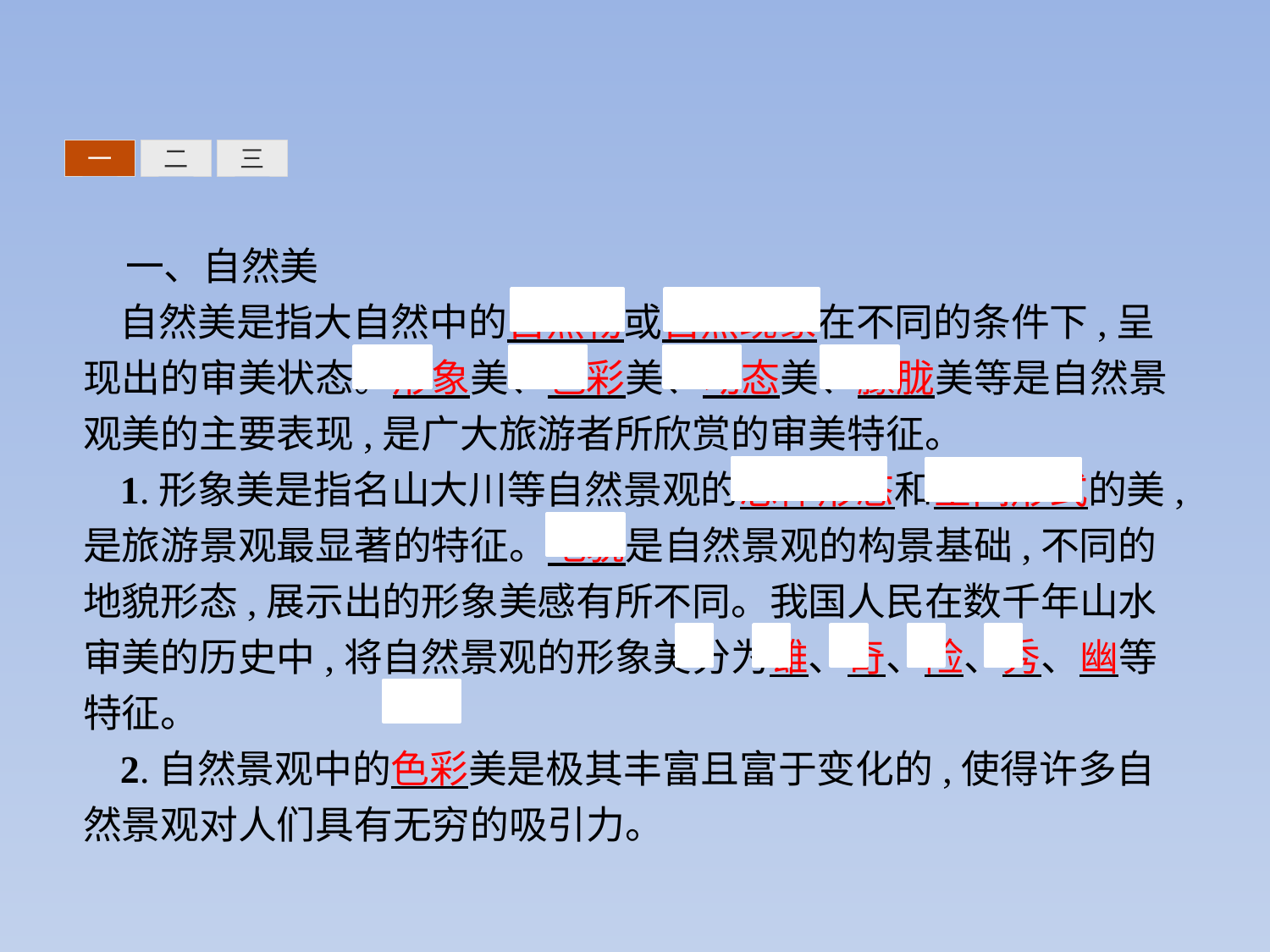

三
一
二
一、自然美
自然美是指大自然中的自然物或自然现象在不同的条件下,呈现出的审美状态。形象美、色彩美、动态美、朦胧美等是自然景观美的主要表现,是广大旅游者所欣赏的审美特征。
1.形象美是指名山大川等自然景观的总体形态和空间形式的美,是旅游景观最显著的特征。地貌是自然景观的构景基础,不同的地貌形态,展示出的形象美感有所不同。我国人民在数千年山水审美的历史中,将自然景观的形象美分为雄、奇、险、秀、幽等特征。
2.自然景观中的色彩美是极其丰富且富于变化的,使得许多自然景观对人们具有无穷的吸引力。